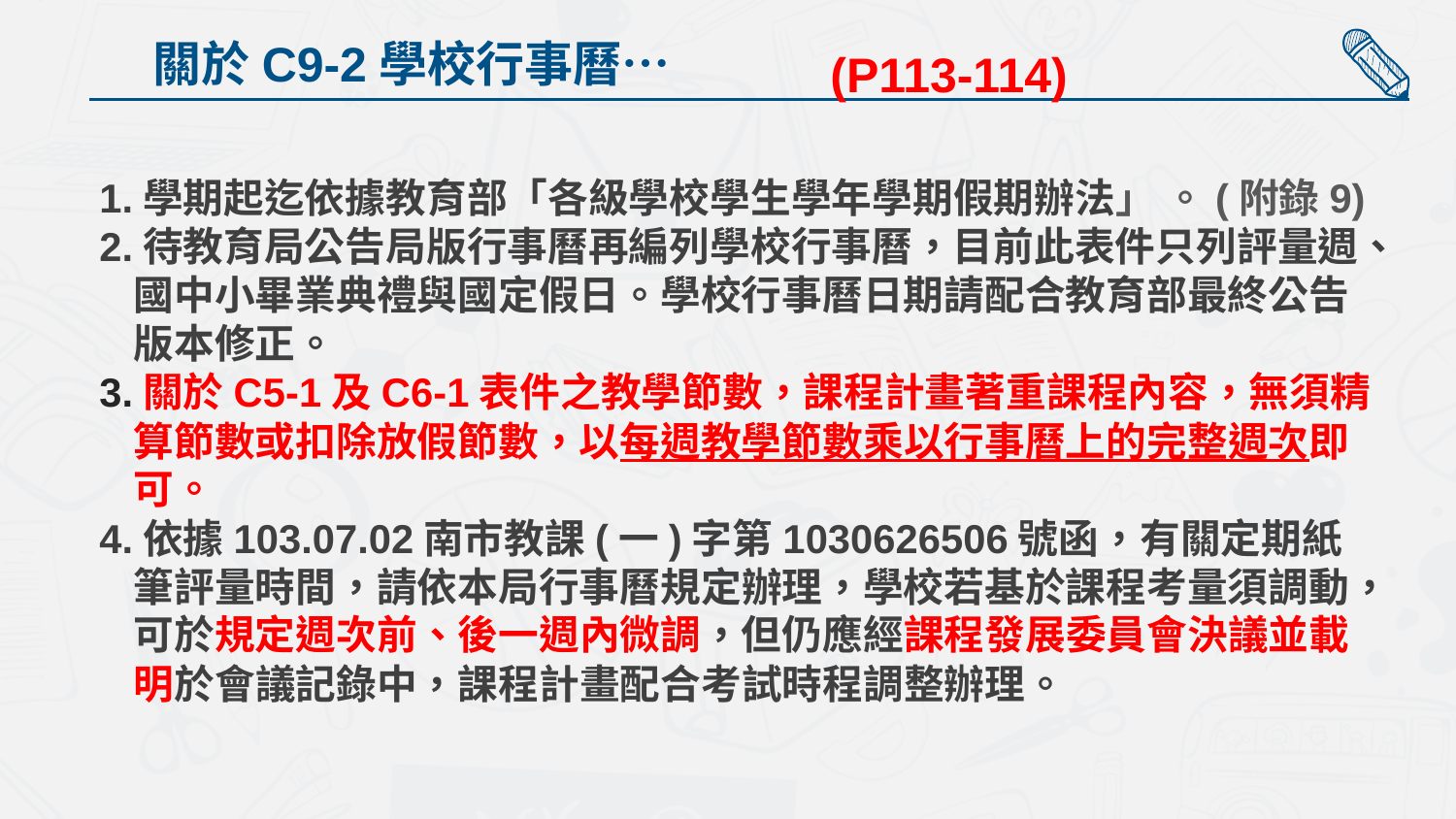

(P113-114)
關於C9-2學校行事曆…
1.學期起迄依據教育部「各級學校學生學年學期假期辦法」 。(附錄9)
2.待教育局公告局版行事曆再編列學校行事曆，目前此表件只列評量週、國中小畢業典禮與國定假日。學校行事曆日期請配合教育部最終公告版本修正。
3.關於C5-1及C6-1表件之教學節數，課程計畫著重課程內容，無須精算節數或扣除放假節數，以每週教學節數乘以行事曆上的完整週次即可。
4.依據103.07.02南市教課(一)字第1030626506號函，有關定期紙筆評量時間，請依本局行事曆規定辦理，學校若基於課程考量須調動，可於規定週次前、後一週內微調，但仍應經課程發展委員會決議並載明於會議記錄中，課程計畫配合考試時程調整辦理。